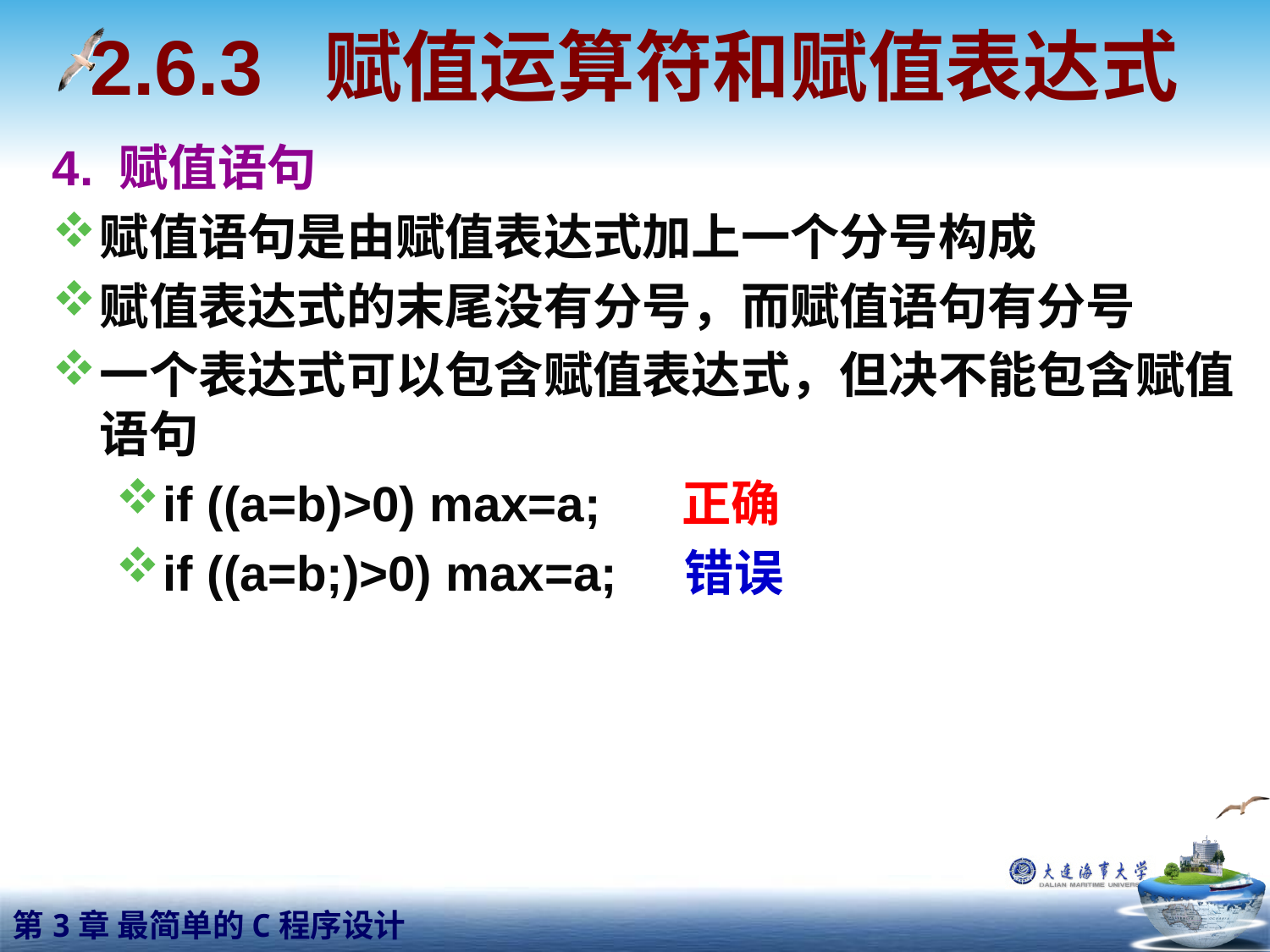

2.6.3  赋值运算符和赋值表达式
4. 赋值语句
赋值语句是由赋值表达式加上一个分号构成
赋值表达式的末尾没有分号，而赋值语句有分号
一个表达式可以包含赋值表达式，但决不能包含赋值语句
if ((a=b)>0) max=a;     正确
if ((a=b;)>0) max=a;    错误